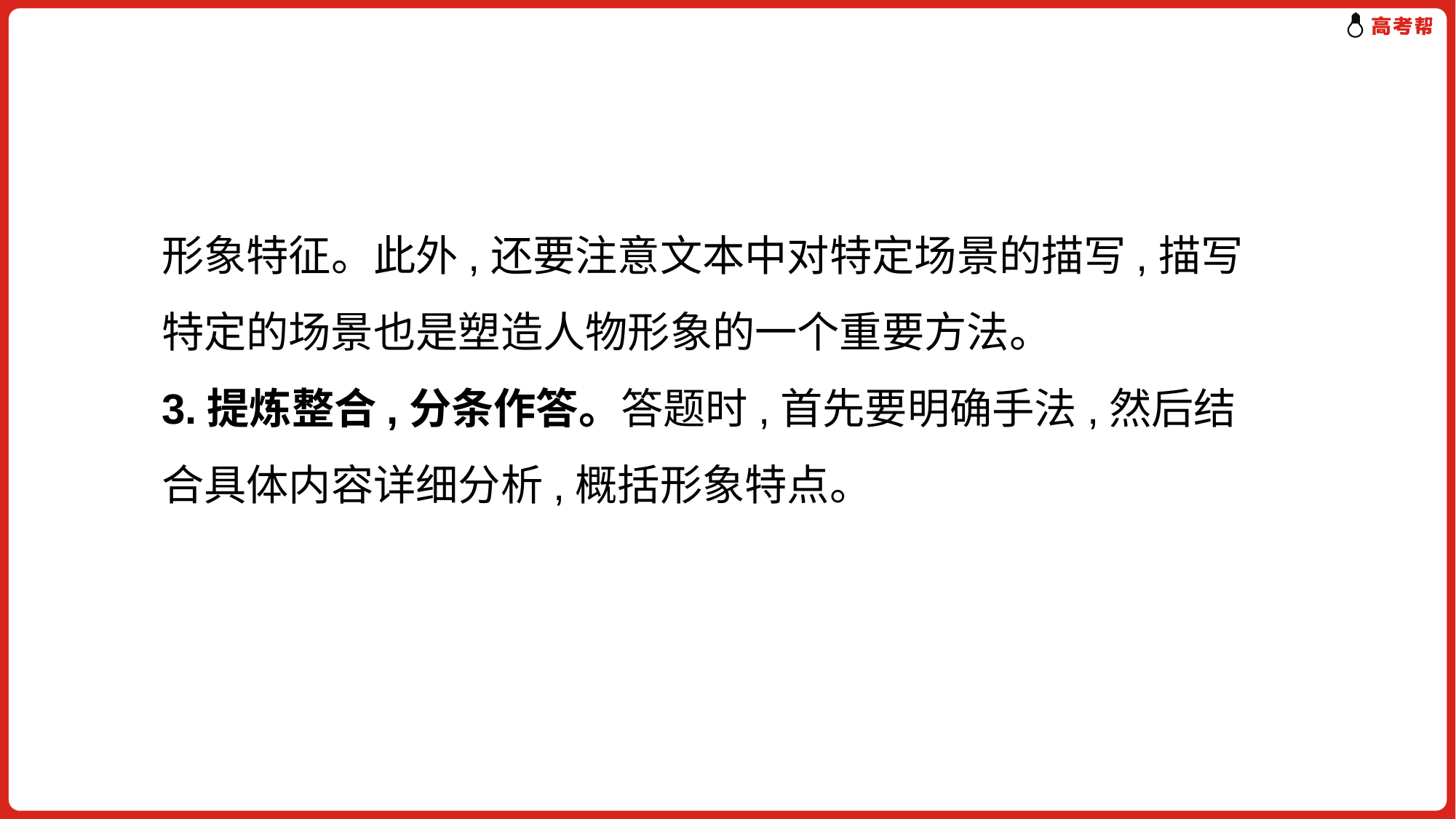

形象特征。此外,还要注意文本中对特定场景的描写,描写特定的场景也是塑造人物形象的一个重要方法。
3.提炼整合,分条作答。答题时,首先要明确手法,然后结合具体内容详细分析,概括形象特点。